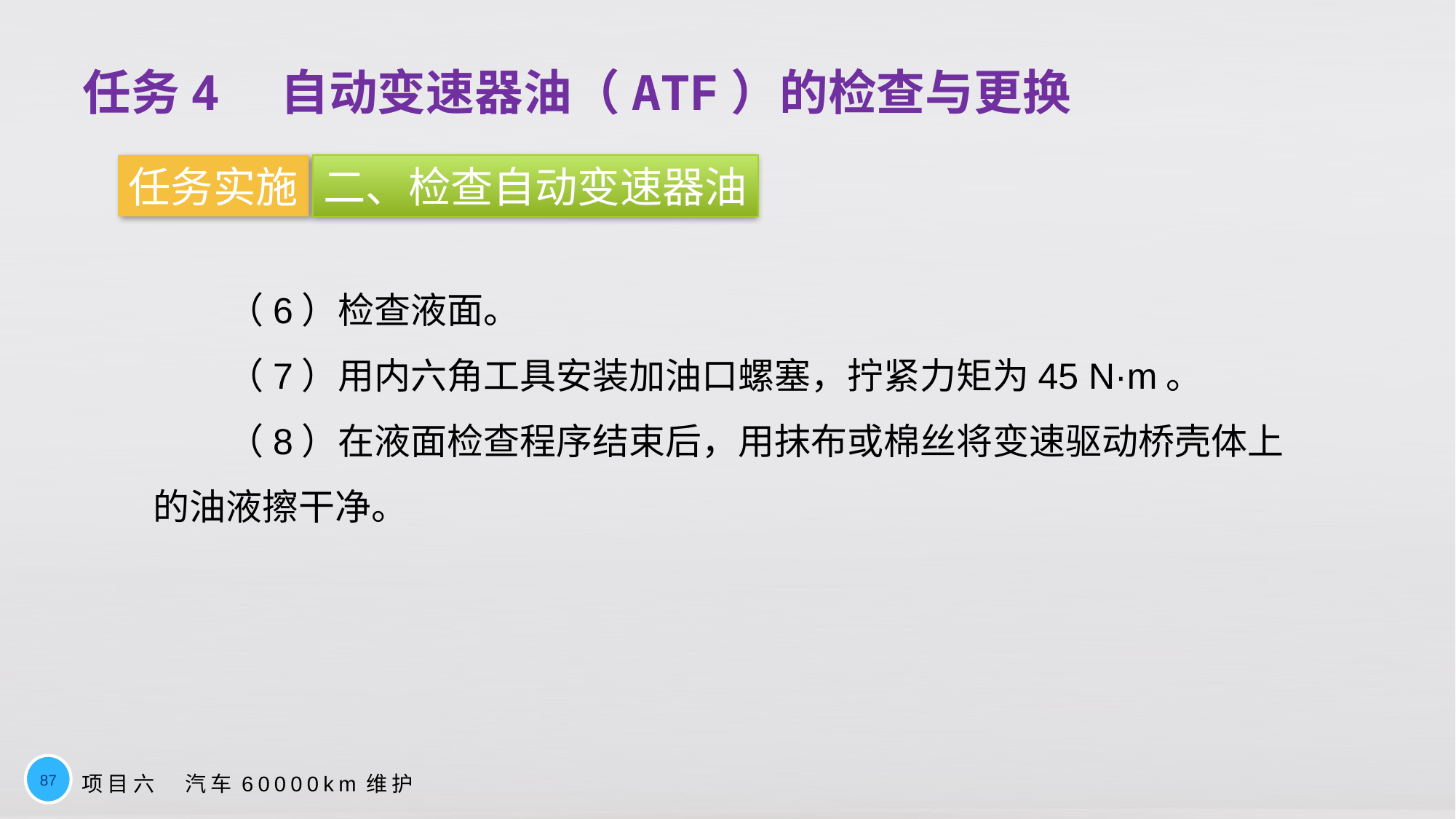

任务4　自动变速器油（ATF）的检查与更换
任务实施
二、检查自动变速器油
（6）检查液面。
（7）用内六角工具安装加油口螺塞，拧紧力矩为45 N·m。
（8）在液面检查程序结束后，用抹布或棉丝将变速驱动桥壳体上的油液擦干净。
87